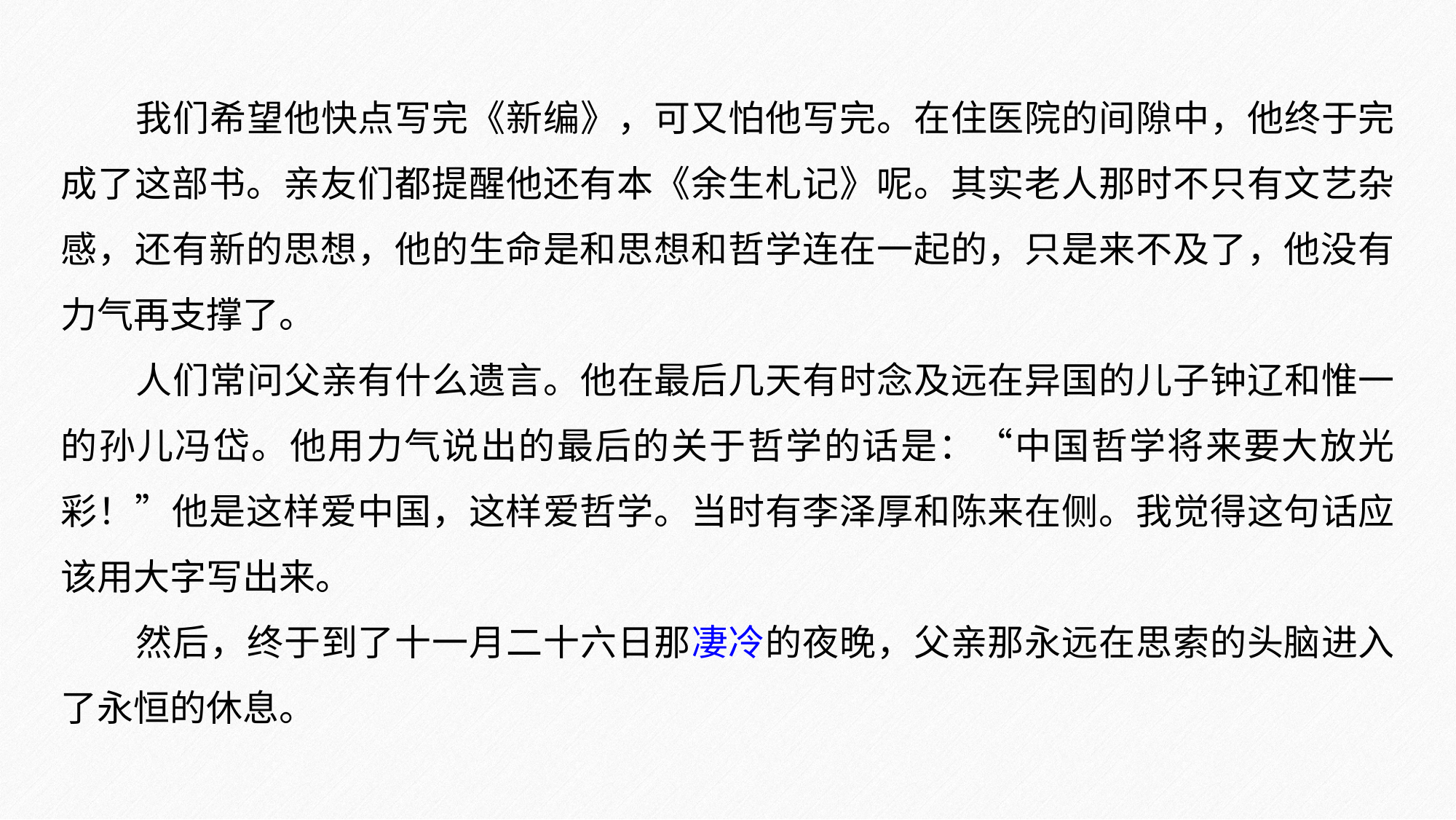

我们希望他快点写完《新编》，可又怕他写完。在住医院的间隙中，他终于完成了这部书。亲友们都提醒他还有本《余生札记》呢。其实老人那时不只有文艺杂感，还有新的思想，他的生命是和思想和哲学连在一起的，只是来不及了，他没有力气再支撑了。
人们常问父亲有什么遗言。他在最后几天有时念及远在异国的儿子钟辽和惟一的孙儿冯岱。他用力气说出的最后的关于哲学的话是：“中国哲学将来要大放光彩！”他是这样爱中国，这样爱哲学。当时有李泽厚和陈来在侧。我觉得这句话应该用大字写出来。
然后，终于到了十一月二十六日那凄冷的夜晚，父亲那永远在思索的头脑进入了永恒的休息。